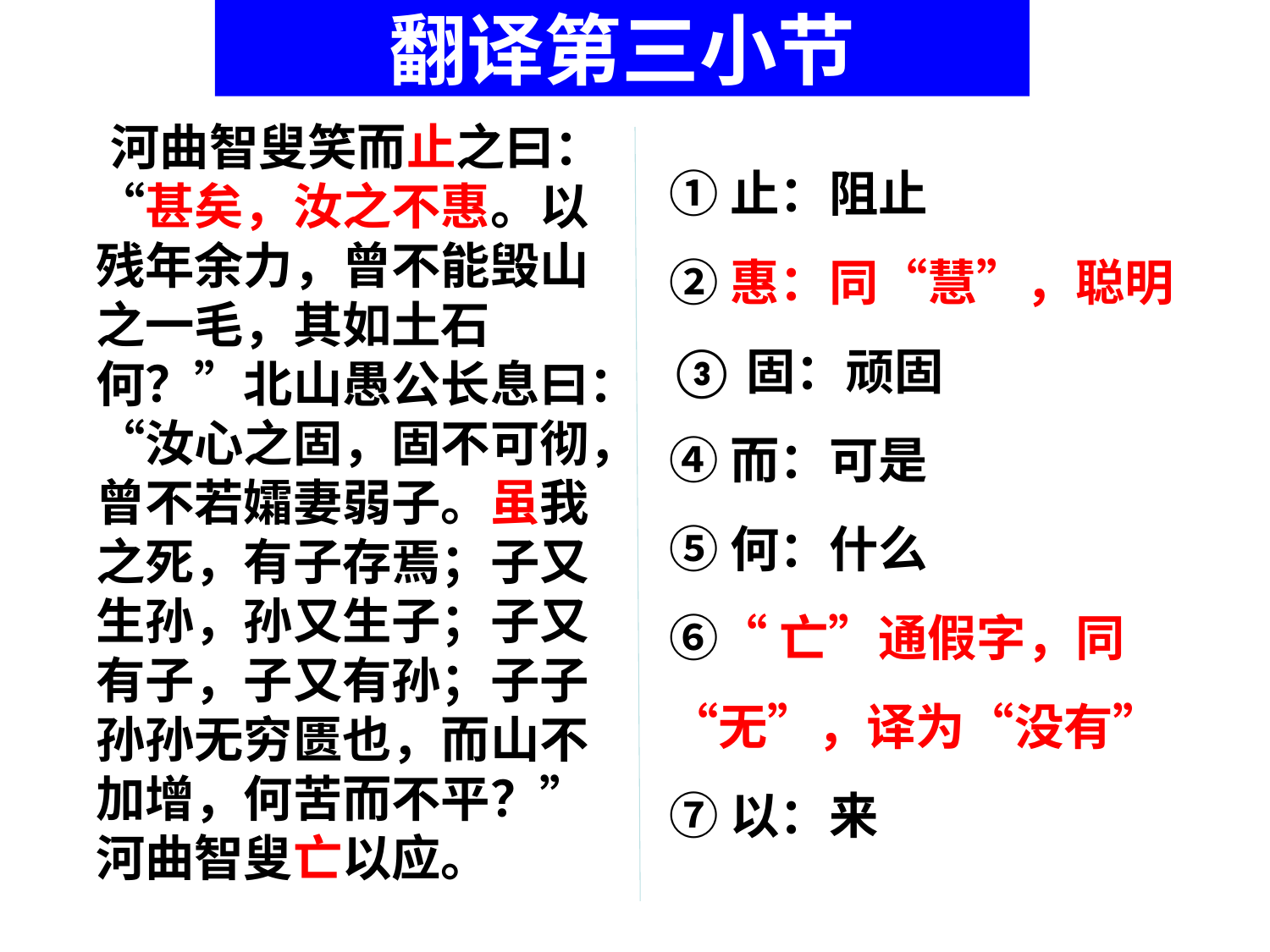

翻译第三小节
 河曲智叟笑而止之曰：“甚矣，汝之不惠。以残年余力，曾不能毁山之一毛，其如土石何？”北山愚公长息曰：“汝心之固，固不可彻，曾不若孀妻弱子。虽我之死，有子存焉；子又生孙，孙又生子；子又有子，子又有孙；子子孙孙无穷匮也，而山不加增，何苦而不平？”河曲智叟亡以应。

①止：阻止
②惠：同“慧”，聪明
③固：顽固
④而：可是
⑤何：什么
⑥“亡”通假字，同“无”，译为“没有”
⑦以：来